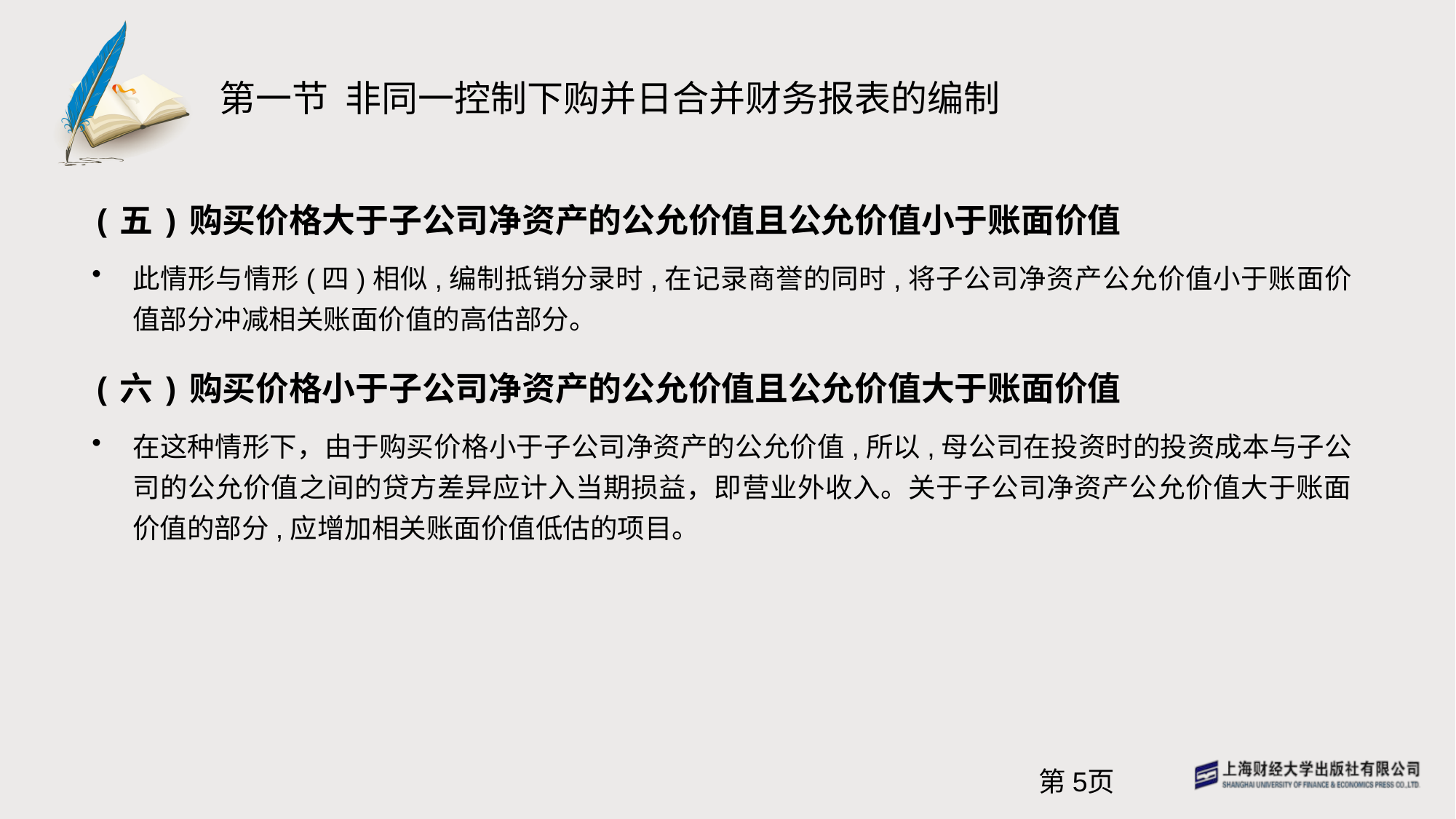

# 第一节  非同一控制下购并日合并财务报表的编制
(五)购买价格大于子公司净资产的公允价值且公允价值小于账面价值
此情形与情形(四)相似,编制抵销分录时,在记录商誉的同时,将子公司净资产公允价值小于账面价值部分冲减相关账面价值的高估部分。
(六)购买价格小于子公司净资产的公允价值且公允价值大于账面价值
在这种情形下，由于购买价格小于子公司净资产的公允价值,所以,母公司在投资时的投资成本与子公司的公允价值之间的贷方差异应计入当期损益，即营业外收入。关于子公司净资产公允价值大于账面价值的部分,应增加相关账面价值低估的项目。

5